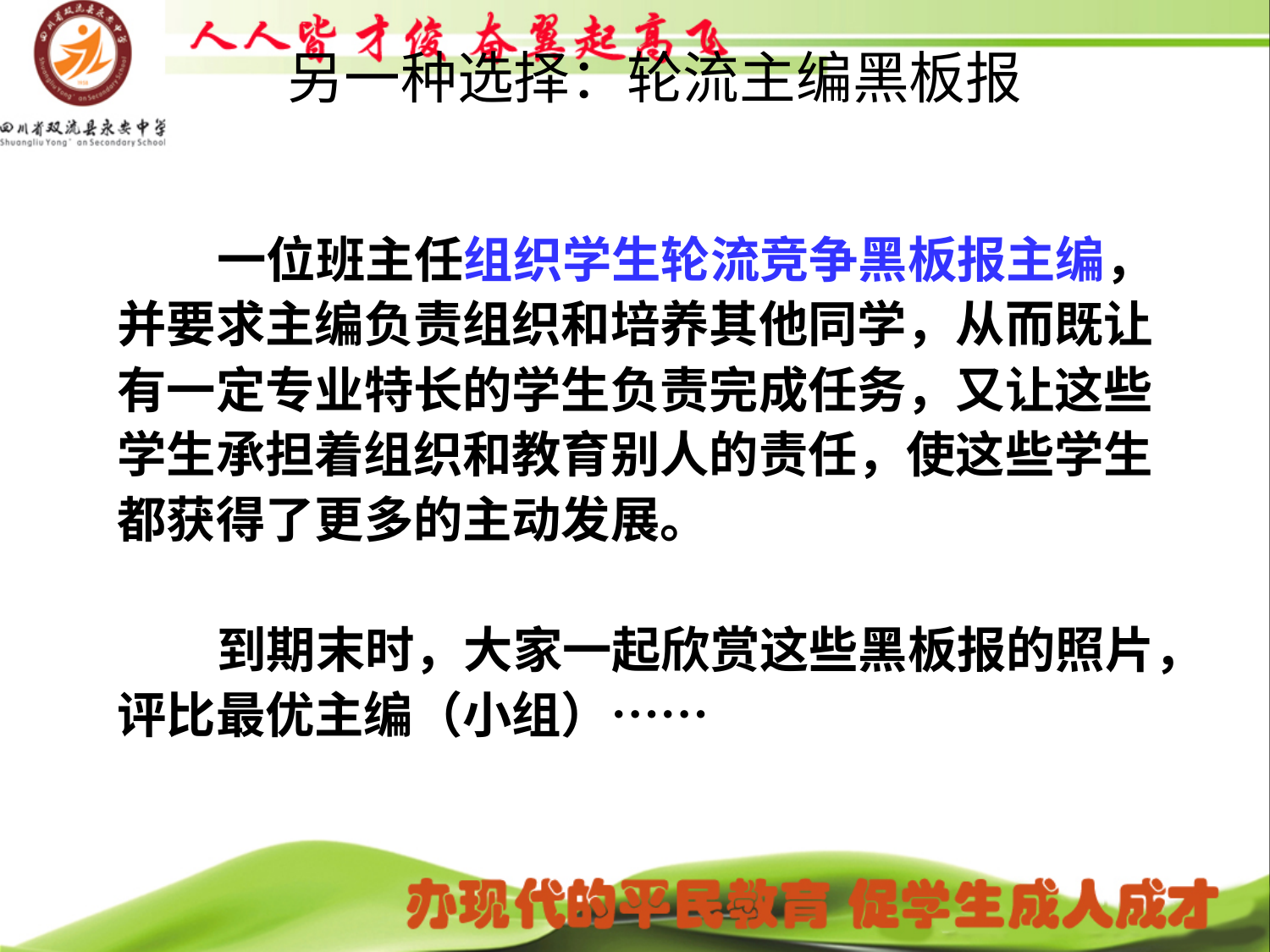

另一种选择：轮流主编黑板报
一位班主任组织学生轮流竞争黑板报主编，并要求主编负责组织和培养其他同学，从而既让有一定专业特长的学生负责完成任务，又让这些学生承担着组织和教育别人的责任，使这些学生都获得了更多的主动发展。

到期末时，大家一起欣赏这些黑板报的照片，评比最优主编（小组）……